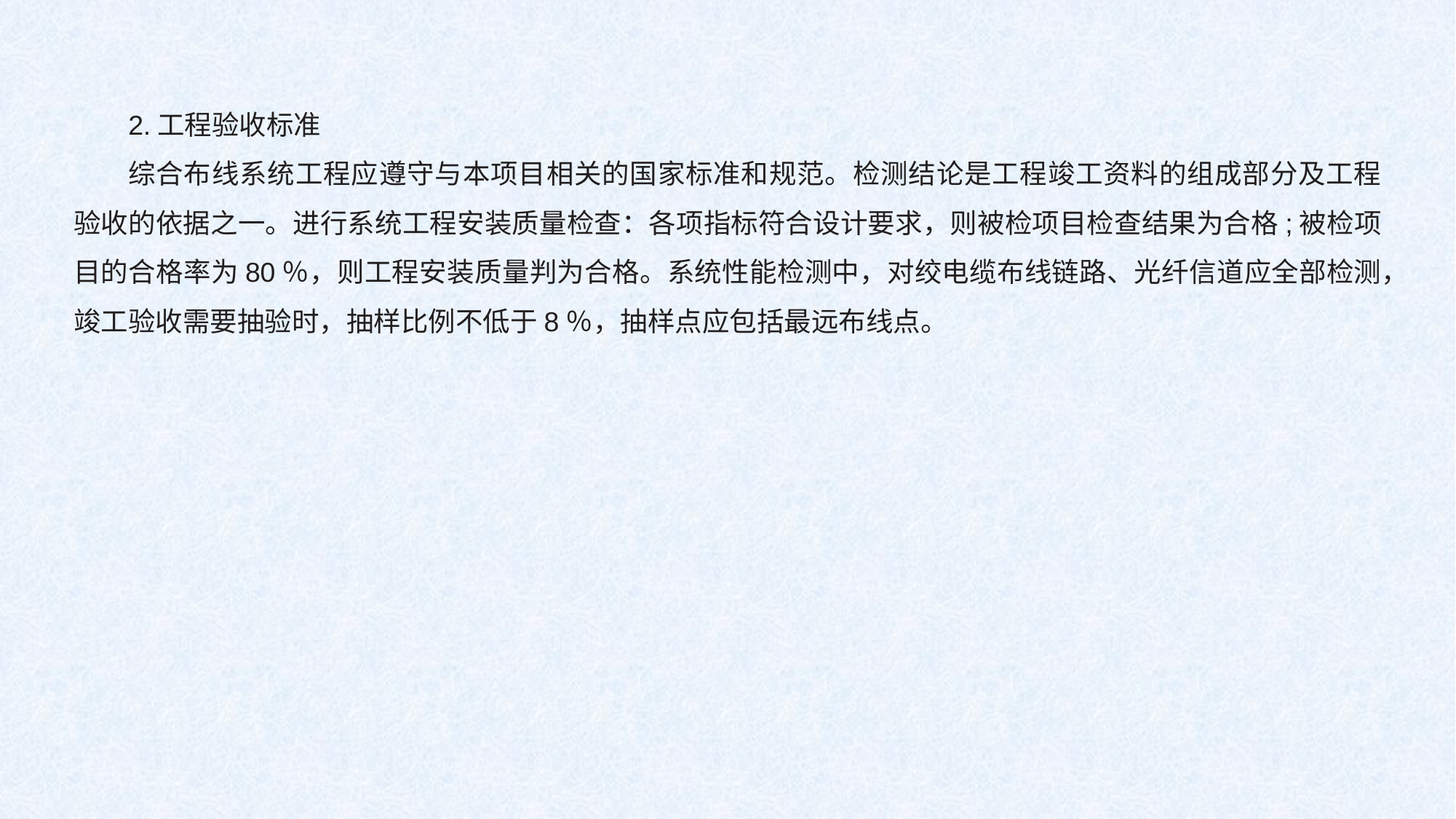

2.工程验收标准
综合布线系统工程应遵守与本项目相关的国家标准和规范。检测结论是工程竣工资料的组成部分及工程验收的依据之一。进行系统工程安装质量检查：各项指标符合设计要求，则被检项目检查结果为合格;被检项目的合格率为80％，则工程安装质量判为合格。系统性能检测中，对绞电缆布线链路、光纤信道应全部检测，竣工验收需要抽验时，抽样比例不低于8％，抽样点应包括最远布线点。